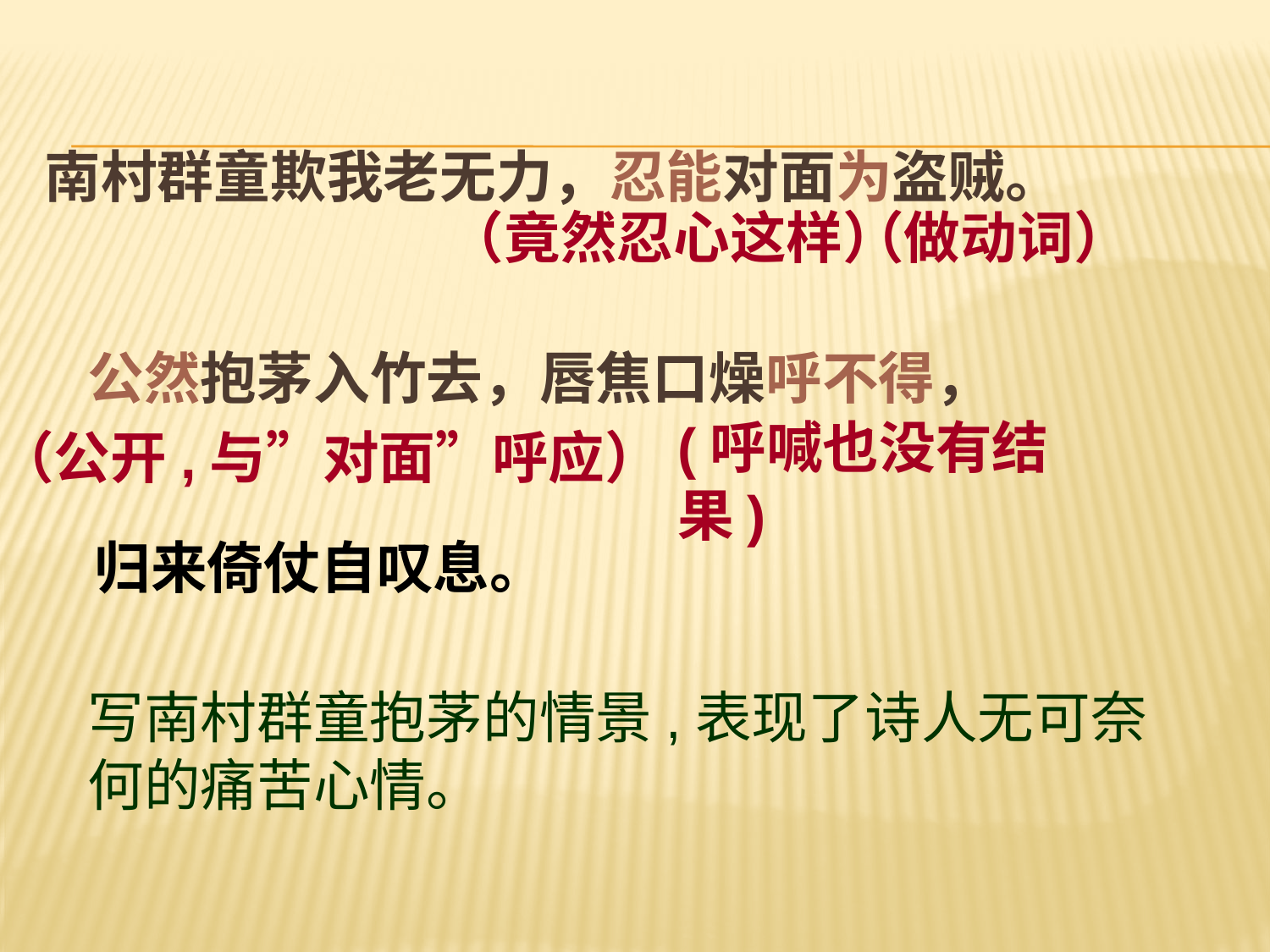

# 南村群童欺我老无力，忍能对面为盗贼。
（竟然忍心这样）
（做动词）
公然抱茅入竹去，唇焦口燥呼不得，
(呼喊也没有结果)
（公开,与”对面”呼应）
归来倚仗自叹息。
写南村群童抱茅的情景,表现了诗人无可奈何的痛苦心情。